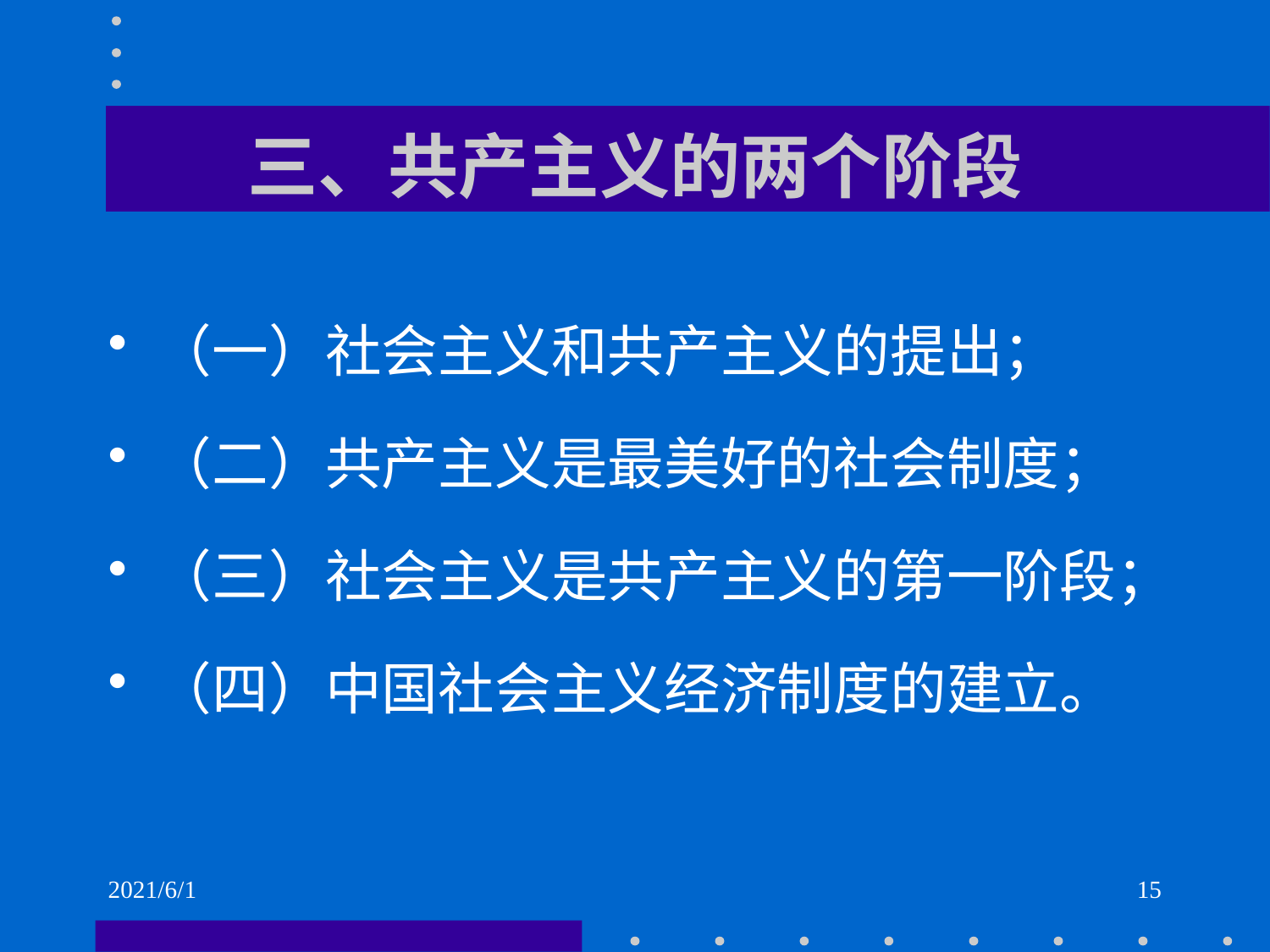

# 三、共产主义的两个阶段
（一）社会主义和共产主义的提出；
（二）共产主义是最美好的社会制度；
（三）社会主义是共产主义的第一阶段；
（四）中国社会主义经济制度的建立。
2021/6/1
15